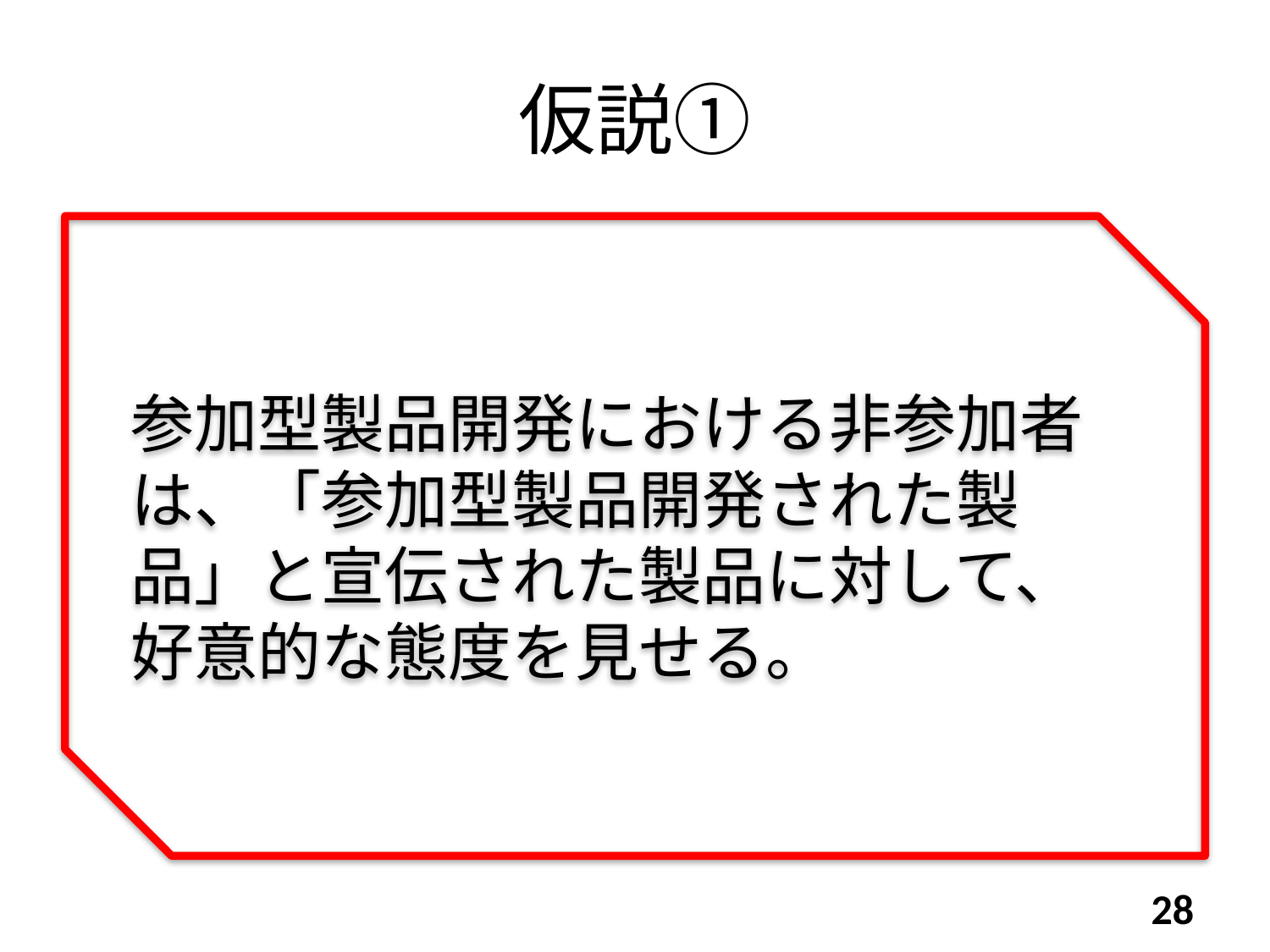

# 仮説①
参加型製品開発における非参加者は、「参加型製品開発された製品」と宣伝された製品に対して、好意的な態度を見せる。

28